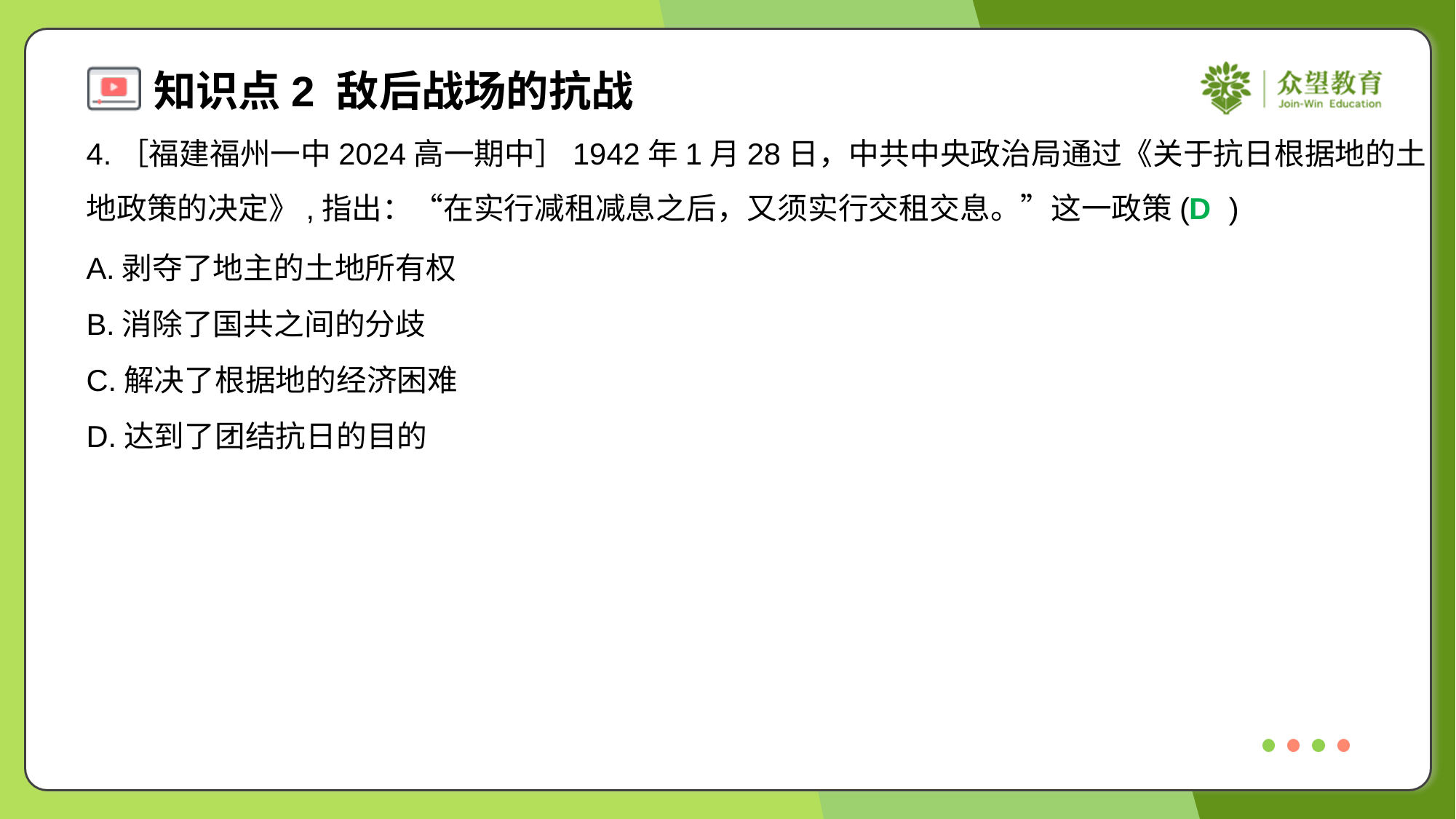

4.［福建福州一中2024高一期中］1942年1月28日，中共中央政治局通过《关于抗日根据地的土
地政策的决定》,指出：“在实行减租减息之后，又须实行交租交息。”这一政策(     )
D
A.剥夺了地主的土地所有权
B.消除了国共之间的分歧
C.解决了根据地的经济困难
D.达到了团结抗日的目的